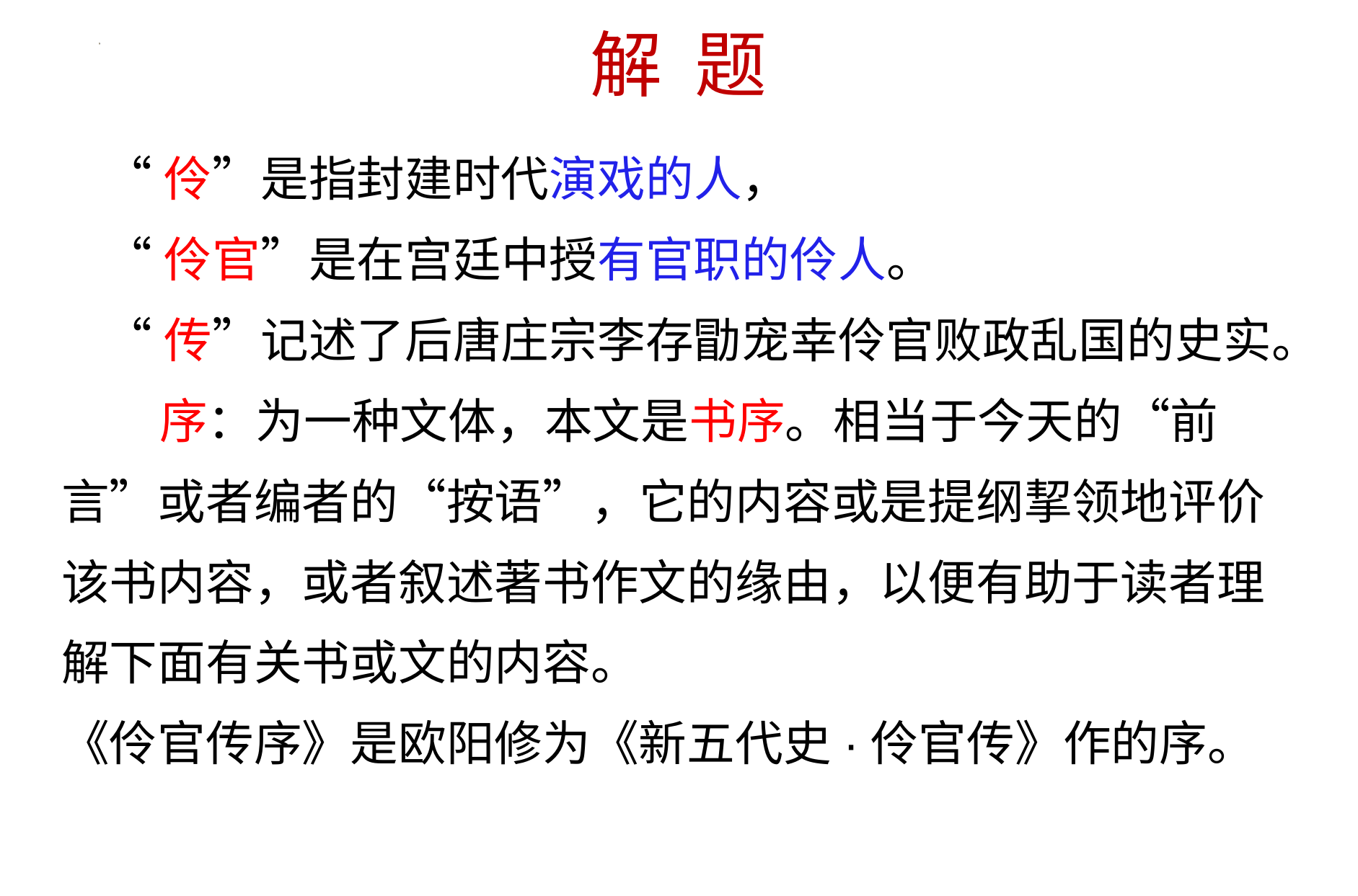

解  题
    “伶”是指封建时代演戏的人，
    “伶官”是在宫廷中授有官职的伶人。
    “传”记述了后唐庄宗李存勖宠幸伶官败政乱国的史实。
        序：为一种文体，本文是书序。相当于今天的“前言”或者编者的“按语”，它的内容或是提纲挈领地评价该书内容，或者叙述著书作文的缘由，以便有助于读者理解下面有关书或文的内容。
《伶官传序》是欧阳修为《新五代史·伶官传》作的序。